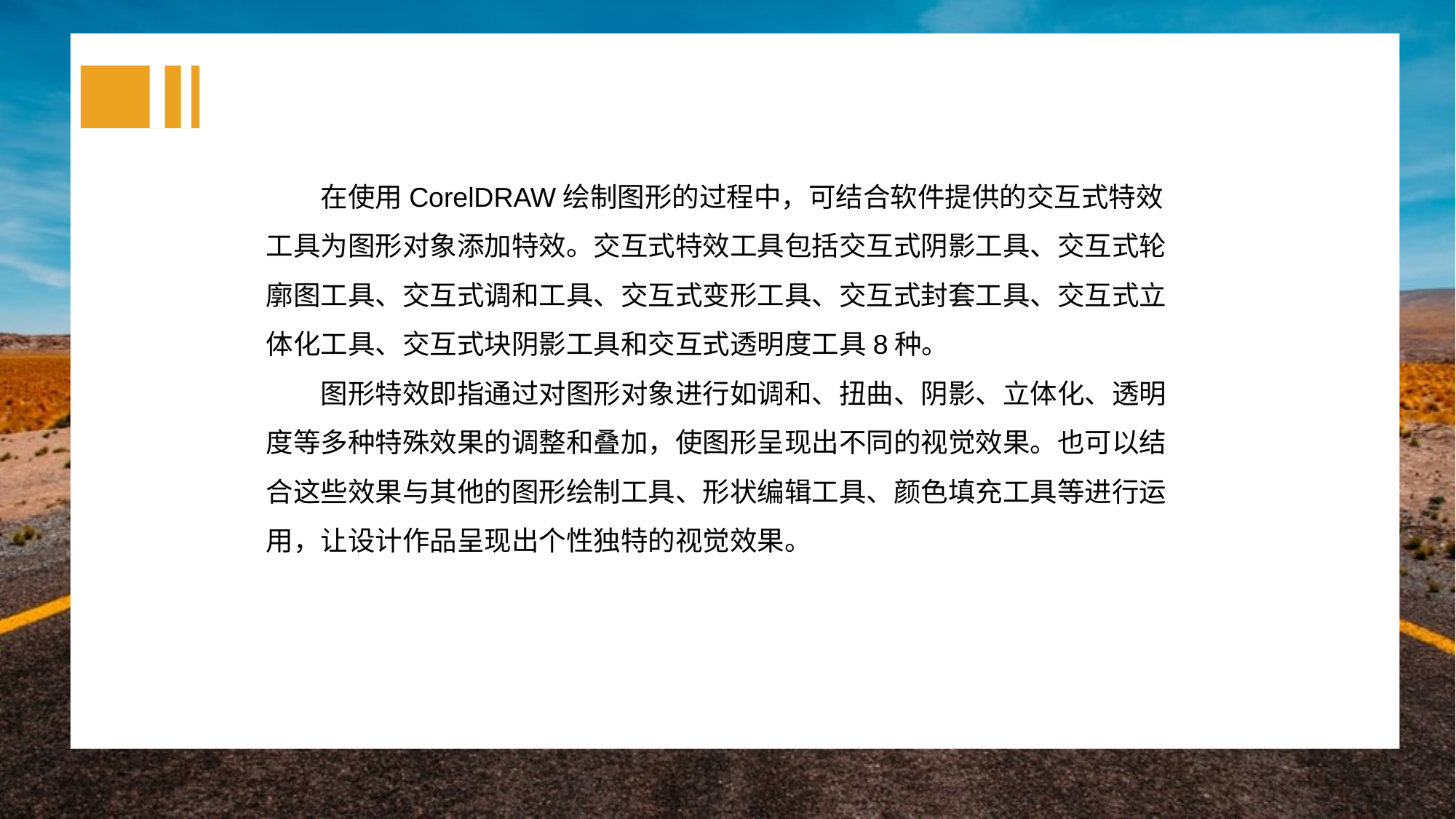

在使用CorelDRAW绘制图形的过程中，可结合软件提供的交互式特效工具为图形对象添加特效。交互式特效工具包括交互式阴影工具、交互式轮廓图工具、交互式调和工具、交互式变形工具、交互式封套工具、交互式立体化工具、交互式块阴影工具和交互式透明度工具8种。
图形特效即指通过对图形对象进行如调和、扭曲、阴影、立体化、透明度等多种特殊效果的调整和叠加，使图形呈现出不同的视觉效果。也可以结合这些效果与其他的图形绘制工具、形状编辑工具、颜色填充工具等进行运用，让设计作品呈现出个性独特的视觉效果。